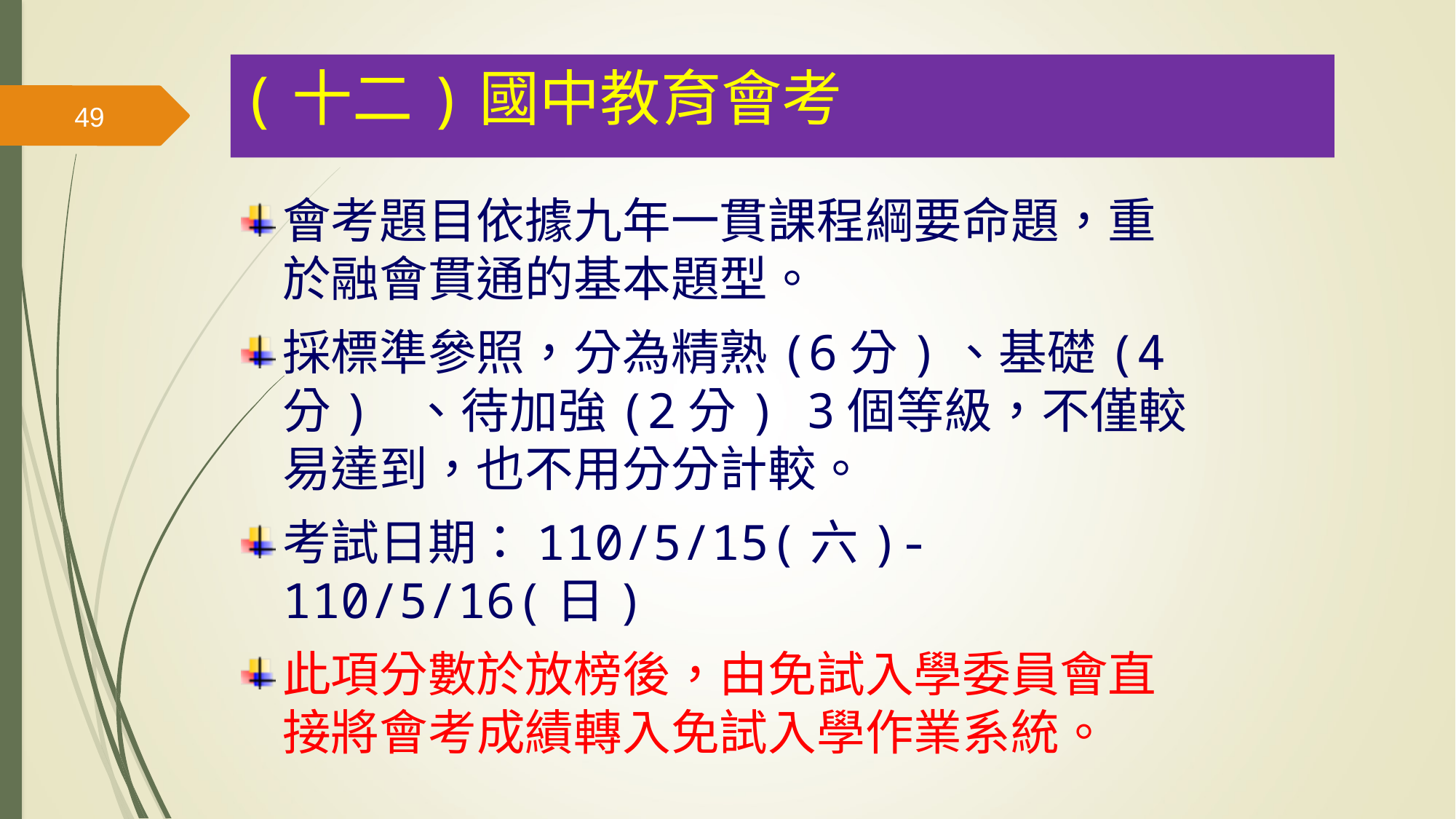

# (十二)國中教育會考
49
會考題目依據九年一貫課程綱要命題，重於融會貫通的基本題型。
採標準參照，分為精熟(6分)、基礎(4分) 、待加強(2分) 3個等級，不僅較易達到，也不用分分計較。
考試日期：110/5/15(六)-110/5/16(日)
此項分數於放榜後，由免試入學委員會直接將會考成績轉入免試入學作業系統。